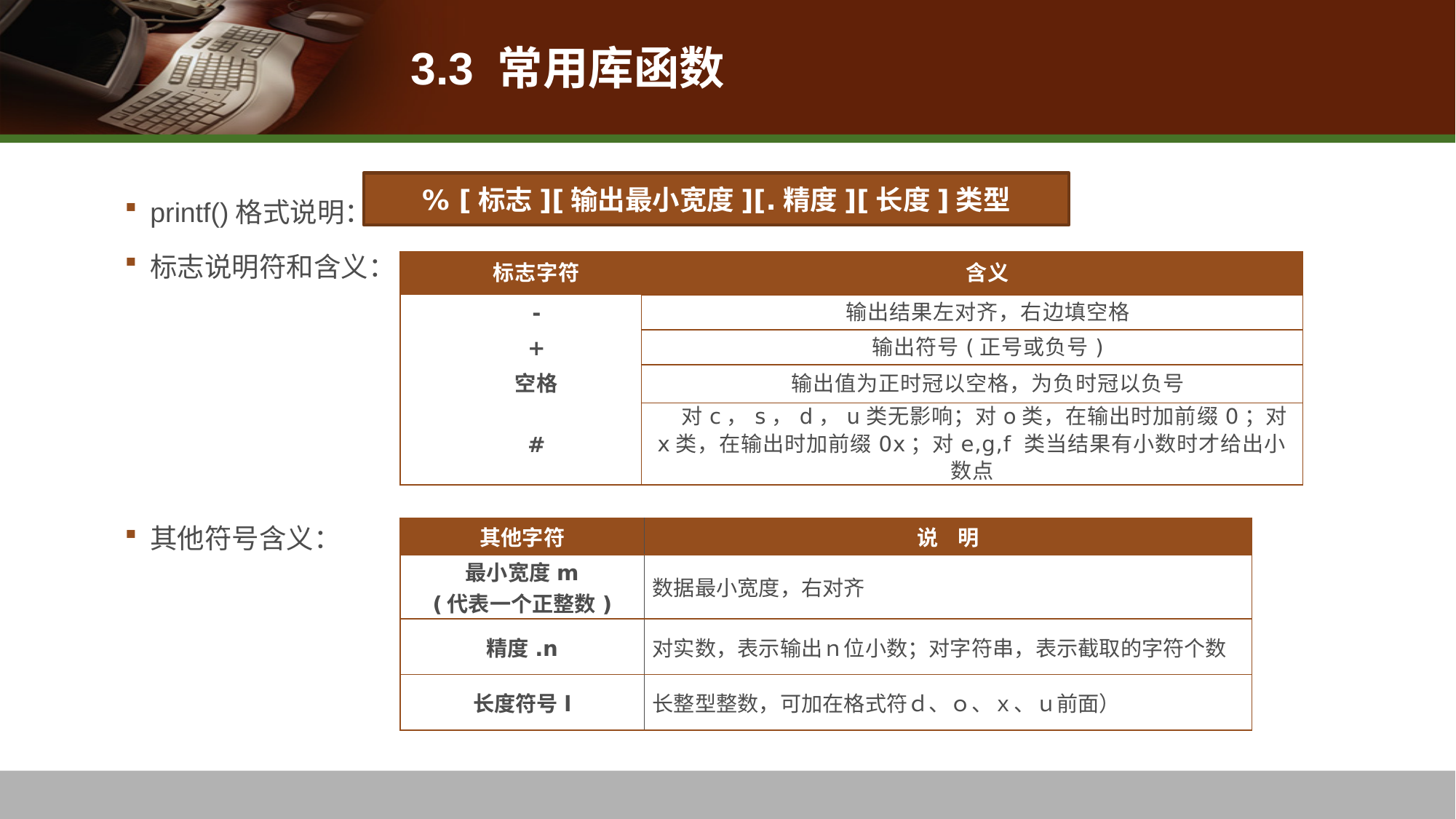

# 3.3 常用库函数
printf()格式说明：
标志说明符和含义：

其他符号含义：
% [标志][输出最小宽度][.精度][长度]类型
| 标志字符 | 含义 |
| --- | --- |
| - | 输出结果左对齐，右边填空格 |
| + | 输出符号(正号或负号) |
| 空格 | 输出值为正时冠以空格，为负时冠以负号 |
| # | 对c，s，d，u类无影响；对o类，在输出时加前缀0；对x类，在输出时加前缀0x；对e,g,f 类当结果有小数时才给出小数点 |
| 其他字符 | 说 明 |
| --- | --- |
| 最小宽度m (代表一个正整数) | 数据最小宽度，右对齐 |
| 精度.n | 对实数，表示输出ｎ位小数；对字符串，表示截取的字符个数 |
| 长度符号l | 长整型整数，可加在格式符ｄ、ｏ、ｘ、ｕ前面） |